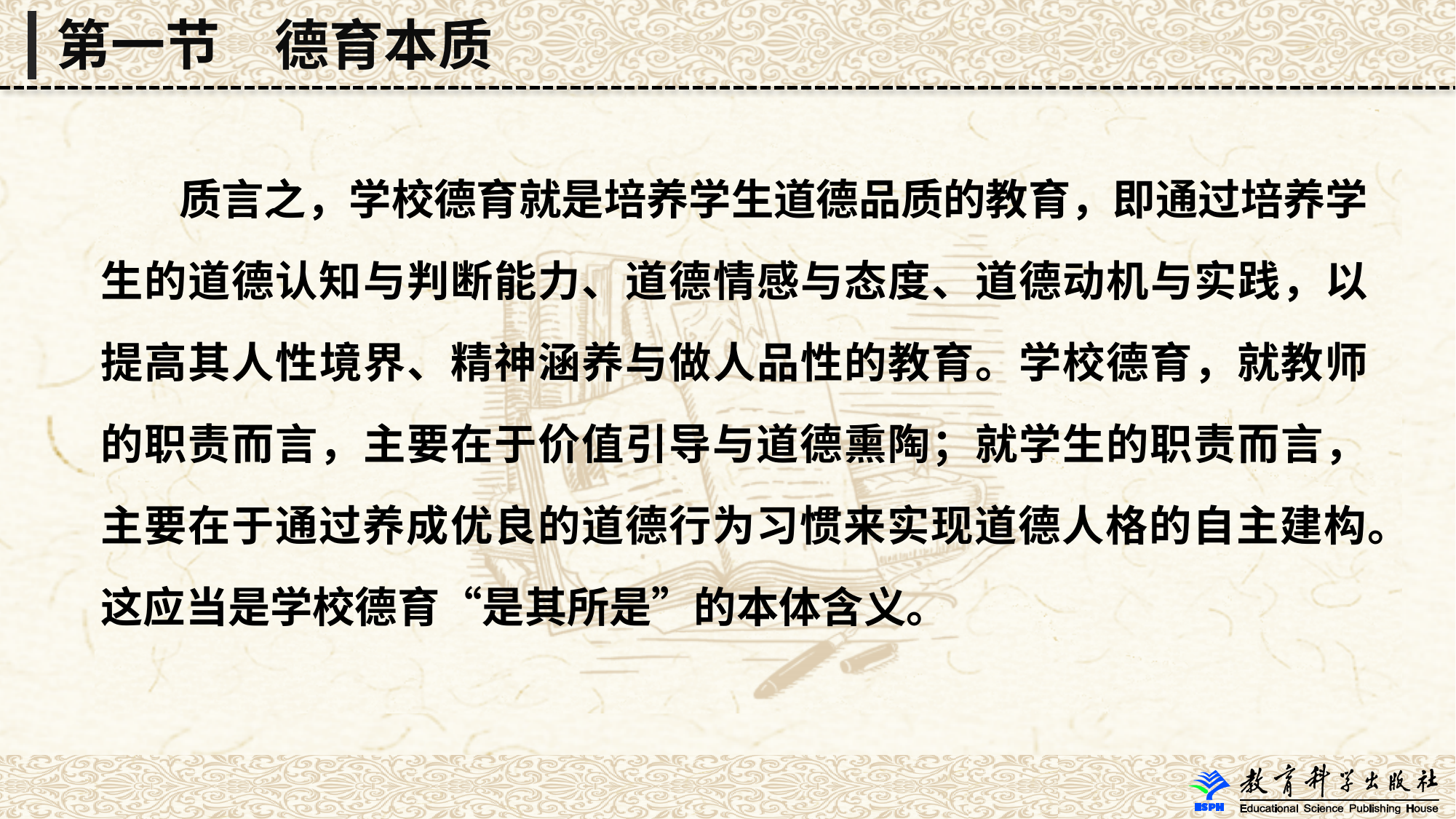

第一节　德育本质

       质言之，学校德育就是培养学生道德品质的教育，即通过培养学生的道德认知与判断能力、道德情感与态度、道德动机与实践，以提高其人性境界、精神涵养与做人品性的教育。学校德育，就教师的职责而言，主要在于价值引导与道德熏陶；就学生的职责而言，主要在于通过养成优良的道德行为习惯来实现道德人格的自主建构。这应当是学校德育“是其所是”的本体含义。